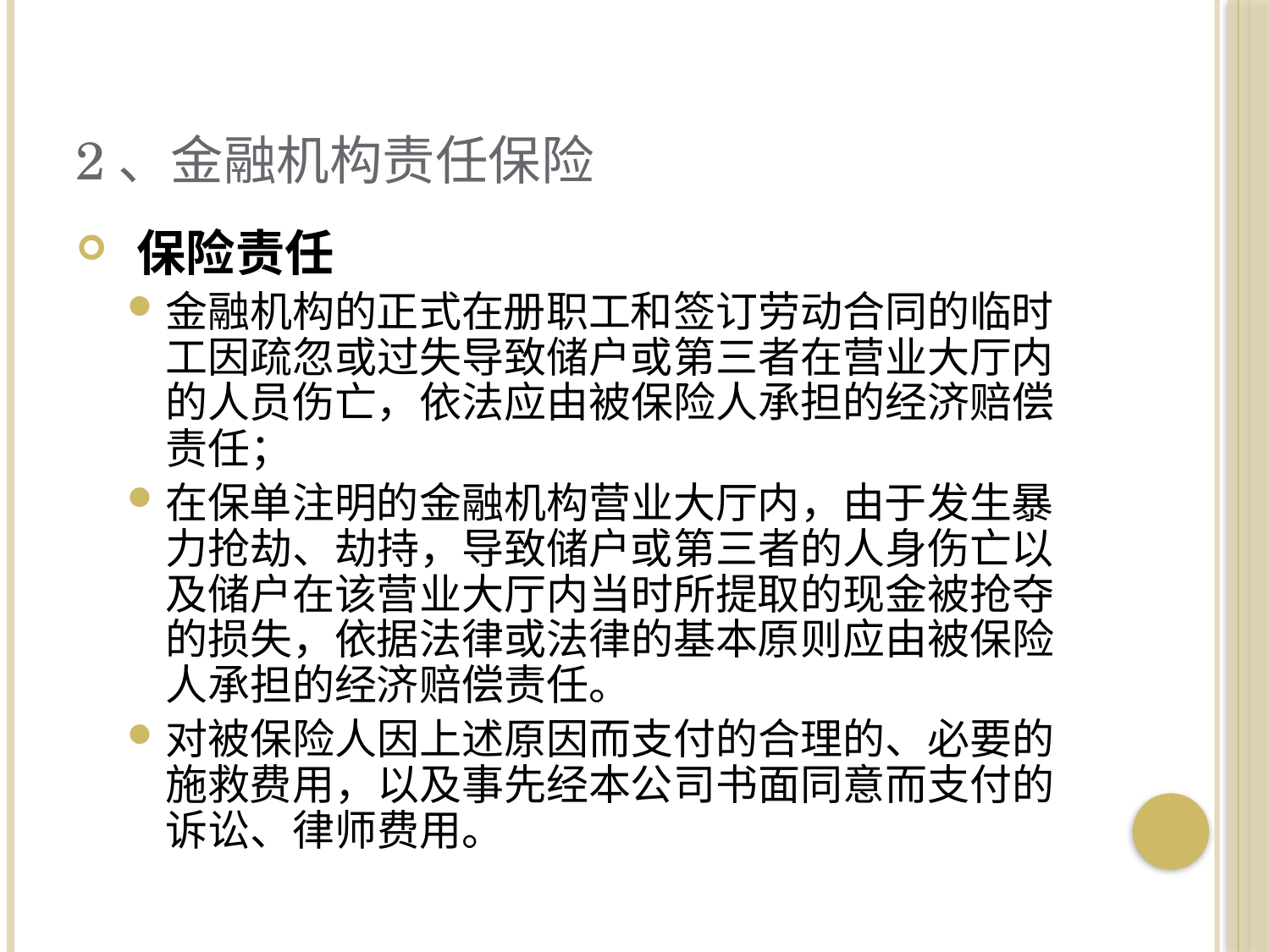

# 2、金融机构责任保险
 保险责任
金融机构的正式在册职工和签订劳动合同的临时工因疏忽或过失导致储户或第三者在营业大厅内的人员伤亡，依法应由被保险人承担的经济赔偿责任；
在保单注明的金融机构营业大厅内，由于发生暴力抢劫、劫持，导致储户或第三者的人身伤亡以及储户在该营业大厅内当时所提取的现金被抢夺的损失，依据法律或法律的基本原则应由被保险人承担的经济赔偿责任。
对被保险人因上述原因而支付的合理的、必要的施救费用，以及事先经本公司书面同意而支付的诉讼、律师费用。